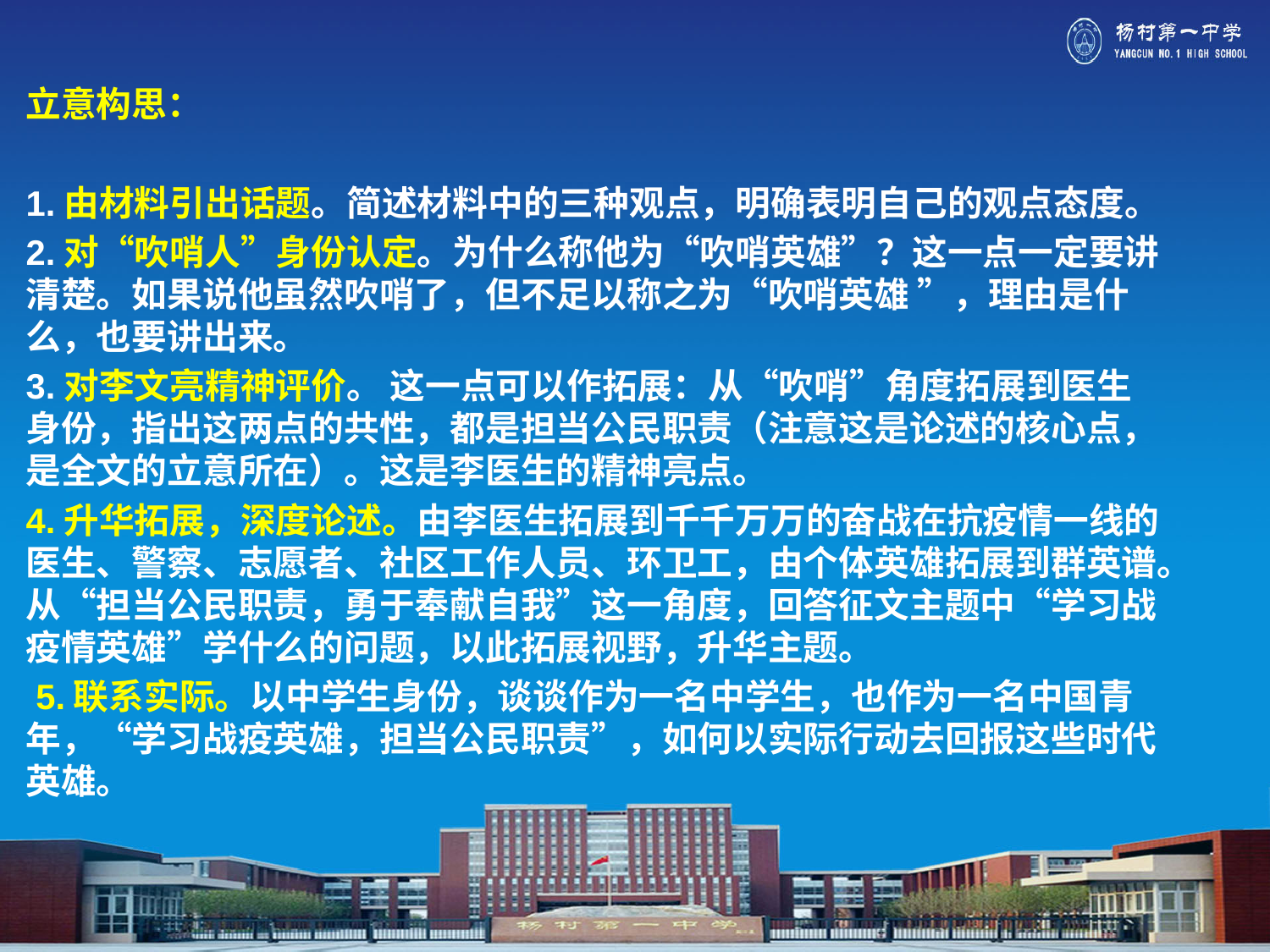

立意构思：

1.由材料引出话题。简述材料中的三种观点，明确表明自己的观点态度。
2.对“吹哨人”身份认定。为什么称他为“吹哨英雄”？这一点一定要讲清楚。如果说他虽然吹哨了，但不足以称之为“吹哨英雄 ”，理由是什么，也要讲出来。
3.对李文亮精神评价。 这一点可以作拓展：从“吹哨”角度拓展到医生身份，指出这两点的共性，都是担当公民职责（注意这是论述的核心点，是全文的立意所在）。这是李医生的精神亮点。
4.升华拓展，深度论述。由李医生拓展到千千万万的奋战在抗疫情一线的医生、警察、志愿者、社区工作人员、环卫工，由个体英雄拓展到群英谱。从“担当公民职责，勇于奉献自我”这一角度，回答征文主题中“学习战疫情英雄”学什么的问题，以此拓展视野，升华主题。
 5.联系实际。以中学生身份，谈谈作为一名中学生，也作为一名中国青年，“学习战疫英雄，担当公民职责”，如何以实际行动去回报这些时代英雄。